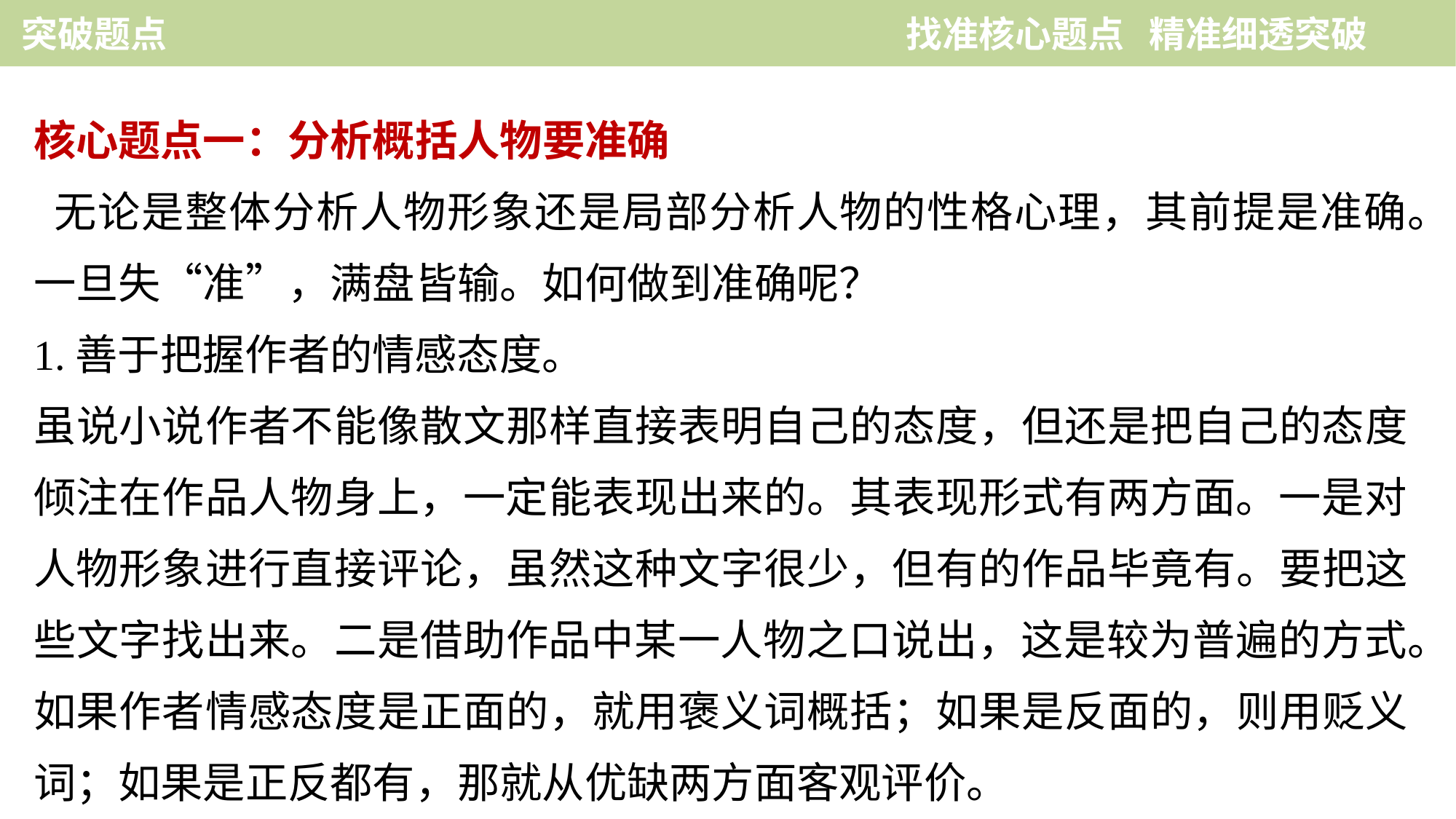

突破题点　　　　　　　　　　　　　　                            找准核心题点   精准细透突破
核心题点一：分析概括人物要准确
 无论是整体分析人物形象还是局部分析人物的性格心理，其前提是准确。一旦失“准”，满盘皆输。如何做到准确呢？
1.善于把握作者的情感态度。
虽说小说作者不能像散文那样直接表明自己的态度，但还是把自己的态度倾注在作品人物身上，一定能表现出来的。其表现形式有两方面。一是对人物形象进行直接评论，虽然这种文字很少，但有的作品毕竟有。要把这些文字找出来。二是借助作品中某一人物之口说出，这是较为普遍的方式。如果作者情感态度是正面的，就用褒义词概括；如果是反面的，则用贬义词；如果是正反都有，那就从优缺两方面客观评价。